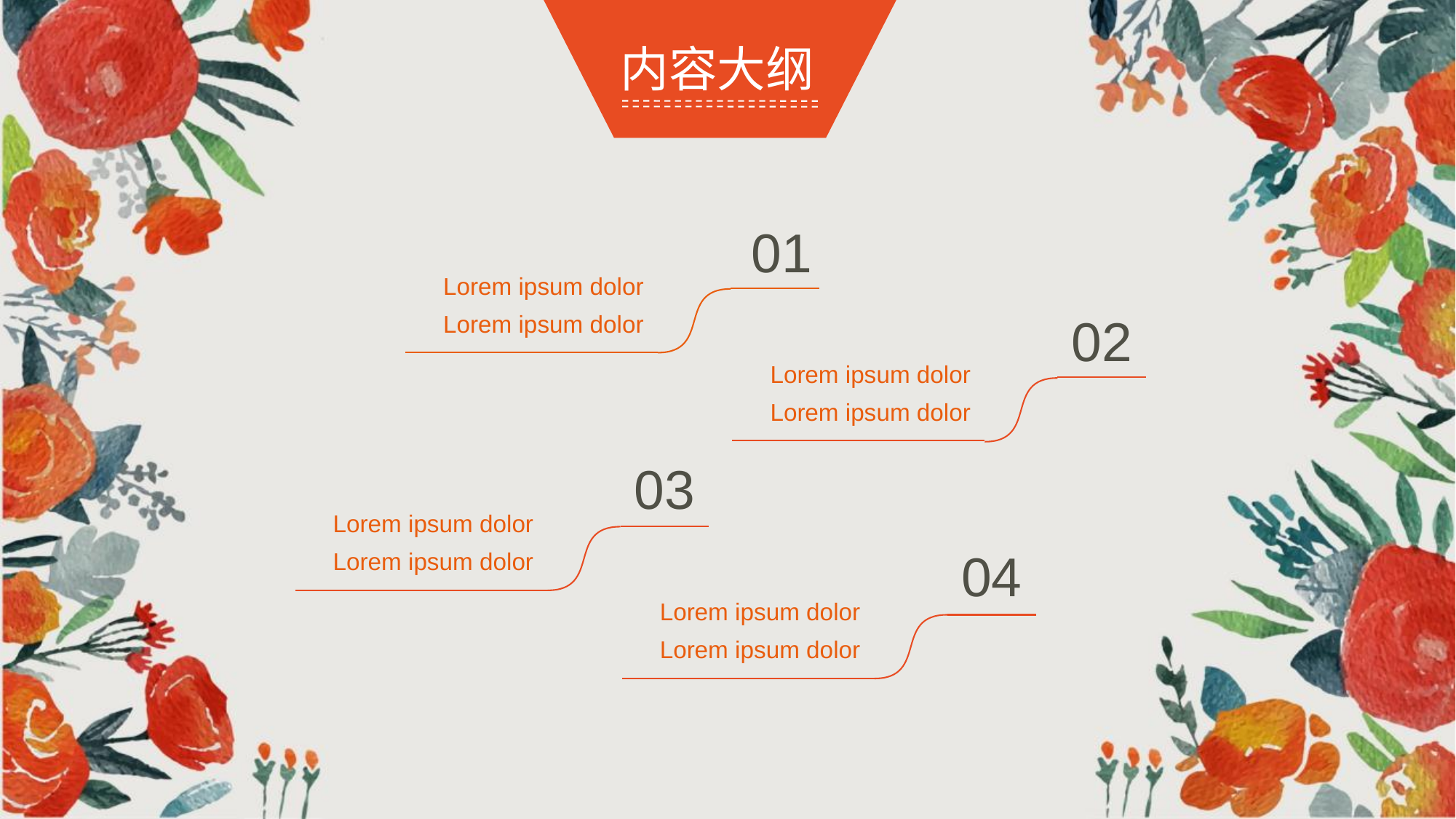

内容大纲

01
Lorem ipsum dolor
Lorem ipsum dolor
02
Lorem ipsum dolor
Lorem ipsum dolor
03
Lorem ipsum dolor
Lorem ipsum dolor
04
Lorem ipsum dolor
Lorem ipsum dolor